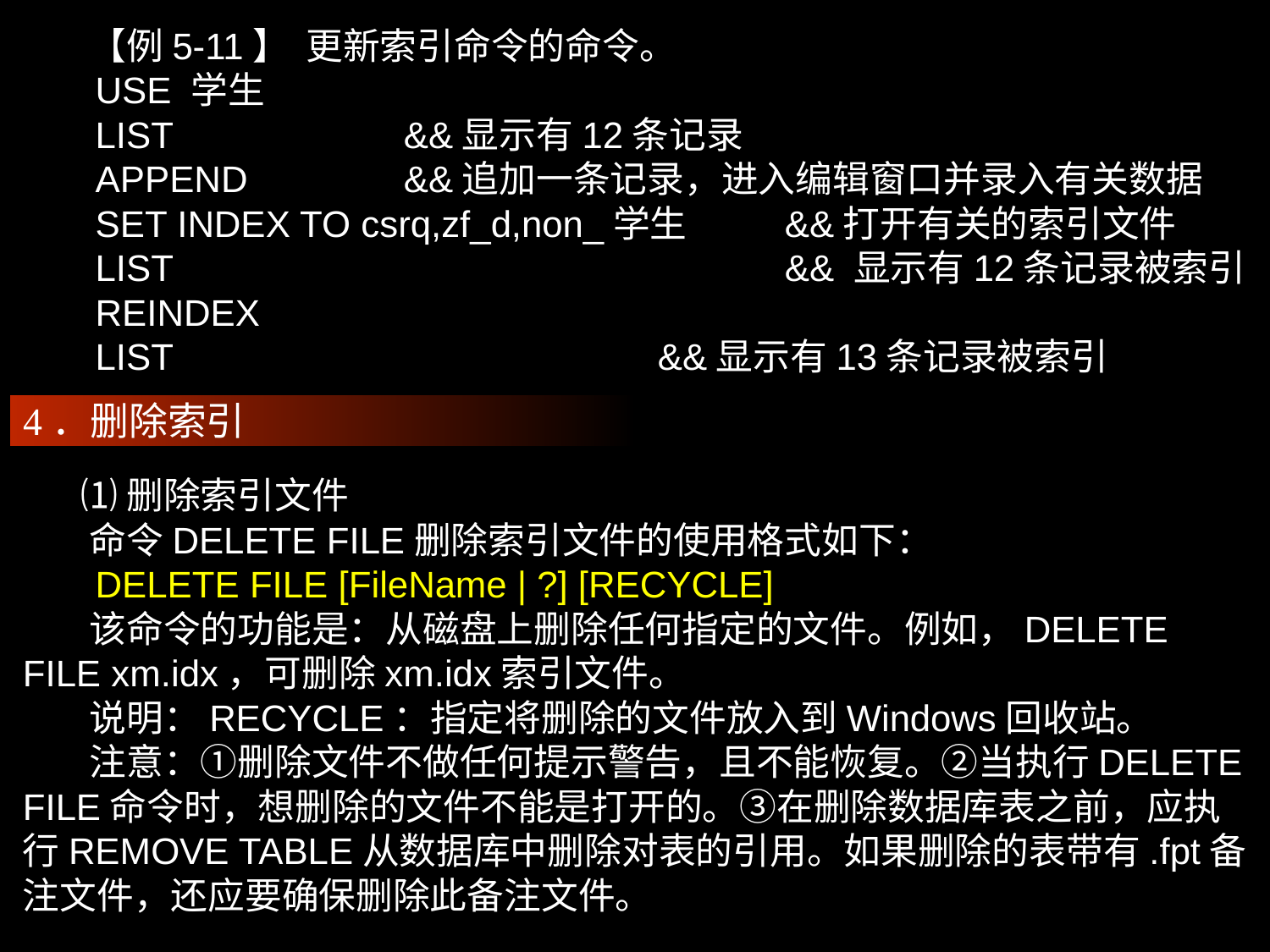

【例5-11】  更新索引命令的命令。
       USE 学生
       LIST		&&显示有12条记录
       APPEND		&&追加一条记录，进入编辑窗口并录入有关数据
       SET INDEX TO csrq,zf_d,non_学生	&&打开有关的索引文件
       LIST					&& 显示有12条记录被索引
       REINDEX
       LIST				&&显示有13条记录被索引
4．删除索引
       ⑴删除索引文件
       命令DELETE FILE删除索引文件的使用格式如下：
       DELETE FILE [FileName | ?] [RECYCLE]
       该命令的功能是：从磁盘上删除任何指定的文件。例如，DELETE FILE xm.idx，可删除xm.idx索引文件。
       说明：RECYCLE：指定将删除的文件放入到Windows回收站。
       注意：①删除文件不做任何提示警告，且不能恢复。②当执行DELETE FILE命令时，想删除的文件不能是打开的。③在删除数据库表之前，应执行REMOVE TABLE从数据库中删除对表的引用。如果删除的表带有.fpt备注文件，还应要确保删除此备注文件。